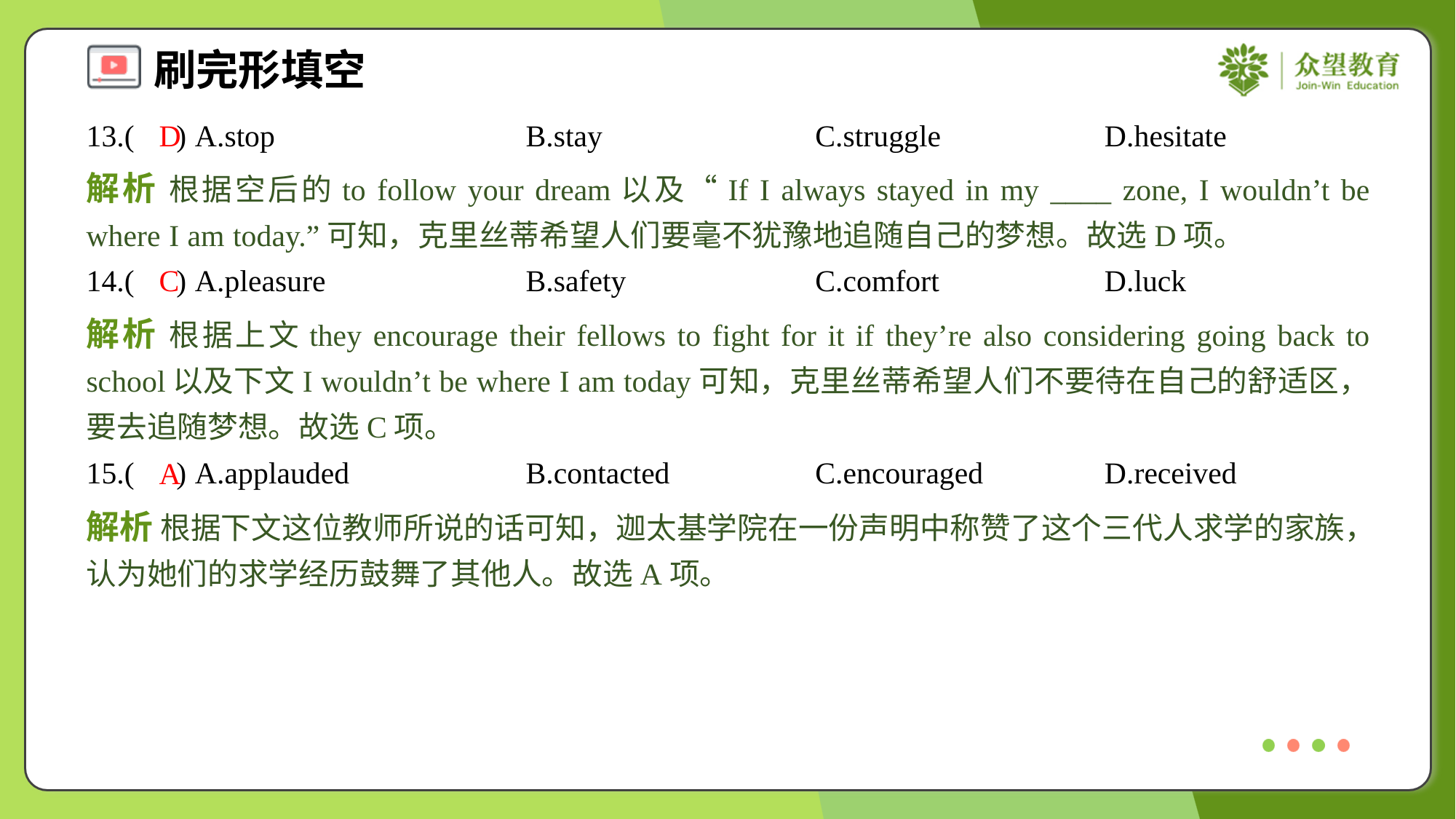

13.(     ) A.stop	B.stay	C.struggle	D.hesitate
D
解析 根据空后的to follow your dream以及“If I always stayed in my ____ zone, I wouldn’t be where I am today.”可知，克里丝蒂希望人们要毫不犹豫地追随自己的梦想。故选D项。
14.(     ) A.pleasure	B.safety	C.comfort	D.luck
C
解析 根据上文they encourage their fellows to fight for it if they’re also considering going back to school以及下文I wouldn’t be where I am today可知，克里丝蒂希望人们不要待在自己的舒适区，要去追随梦想。故选C项。
15.(     ) A.applauded	B.contacted	C.encouraged	D.received
A
解析 根据下文这位教师所说的话可知，迦太基学院在一份声明中称赞了这个三代人求学的家族，认为她们的求学经历鼓舞了其他人。故选A项。